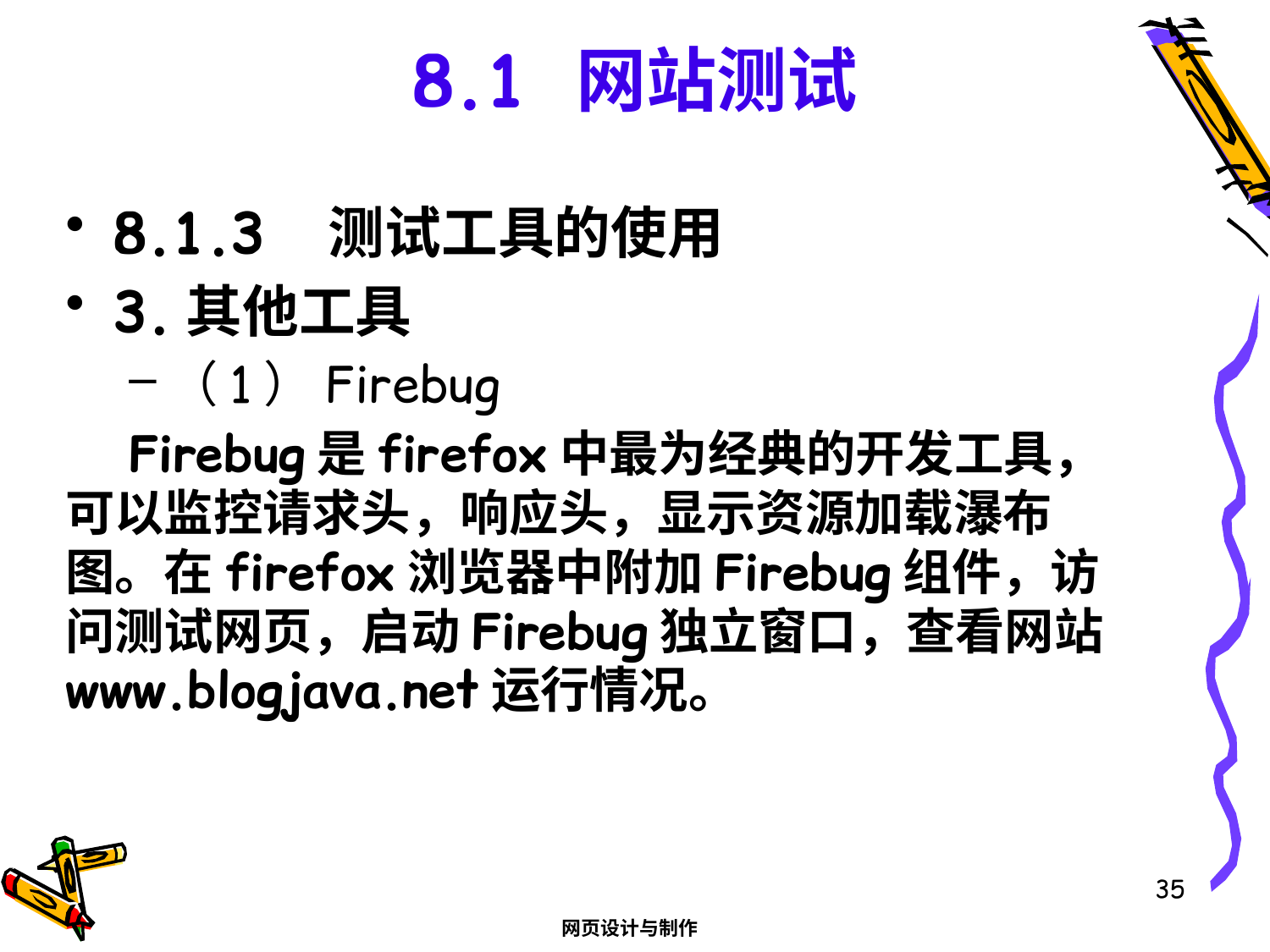

# 8.1 网站测试
8.1.3  测试工具的使用
3.其他工具
（1）Firebug
Firebug是firefox中最为经典的开发工具，可以监控请求头，响应头，显示资源加载瀑布图。在firefox浏览器中附加Firebug组件，访问测试网页，启动Firebug独立窗口，查看网站www.blogjava.net运行情况。
35
网页设计与制作